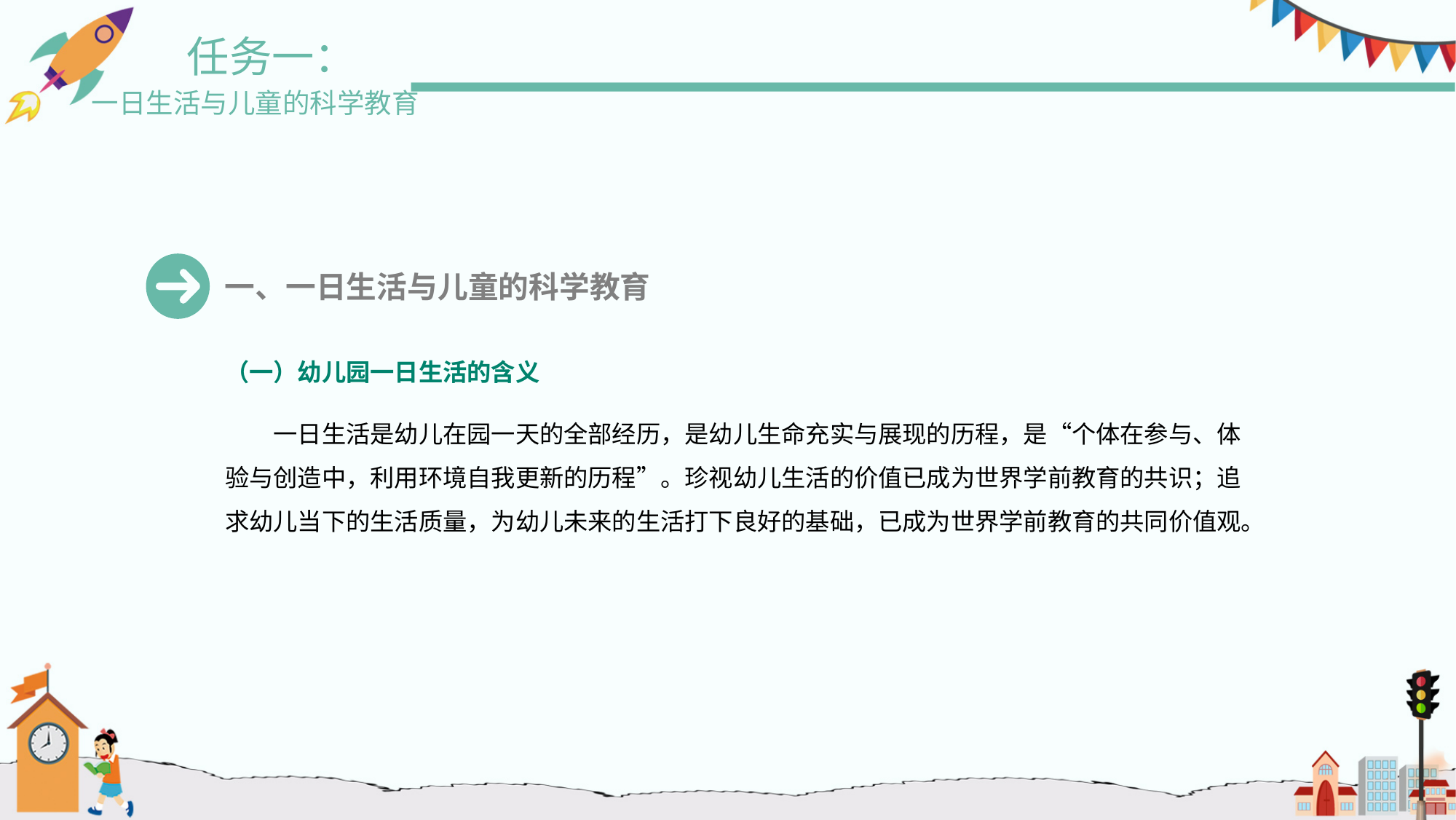

任务一：

一日生活与儿童的科学教育

一、一日生活与儿童的科学教育
（一）幼儿园一日生活的含义
　　一日生活是幼儿在园一天的全部经历，是幼儿生命充实与展现的历程，是“个体在参与、体验与创造中，利用环境自我更新的历程”。珍视幼儿生活的价值已成为世界学前教育的共识；追求幼儿当下的生活质量，为幼儿未来的生活打下良好的基础，已成为世界学前教育的共同价值观。